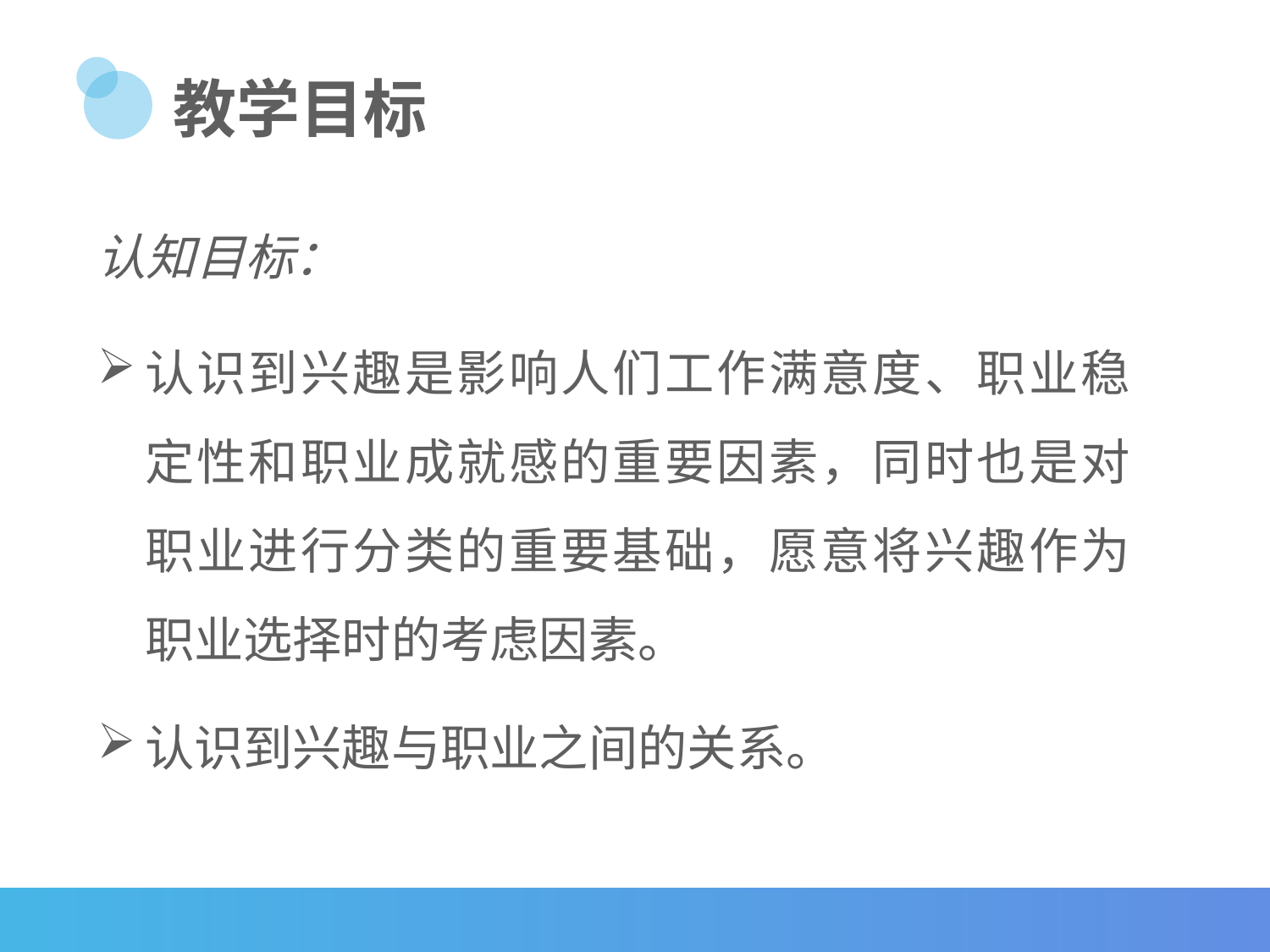

教学目标
认知目标：
认识到兴趣是影响人们工作满意度、职业稳定性和职业成就感的重要因素，同时也是对职业进行分类的重要基础，愿意将兴趣作为职业选择时的考虑因素。
认识到兴趣与职业之间的关系。